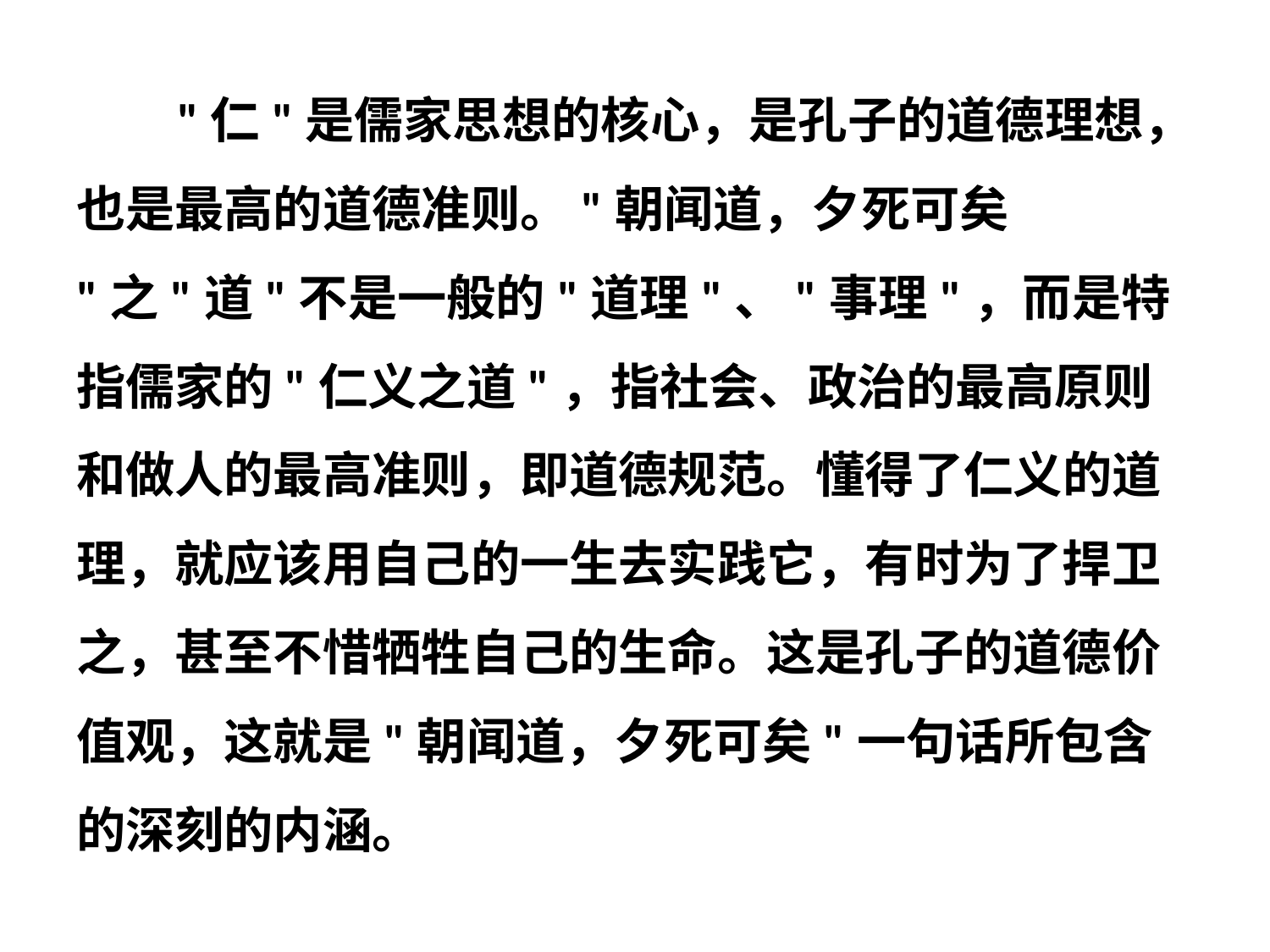

"仁"是儒家思想的核心，是孔子的道德理想，也是最高的道德准则。"朝闻道，夕死可矣 "之"道"不是一般的"道理"、"事理"，而是特指儒家的"仁义之道"，指社会、政治的最高原则和做人的最高准则，即道德规范。懂得了仁义的道理，就应该用自己的一生去实践它，有时为了捍卫之，甚至不惜牺牲自己的生命。这是孔子的道德价值观，这就是"朝闻道，夕死可矣"一句话所包含的深刻的内涵。